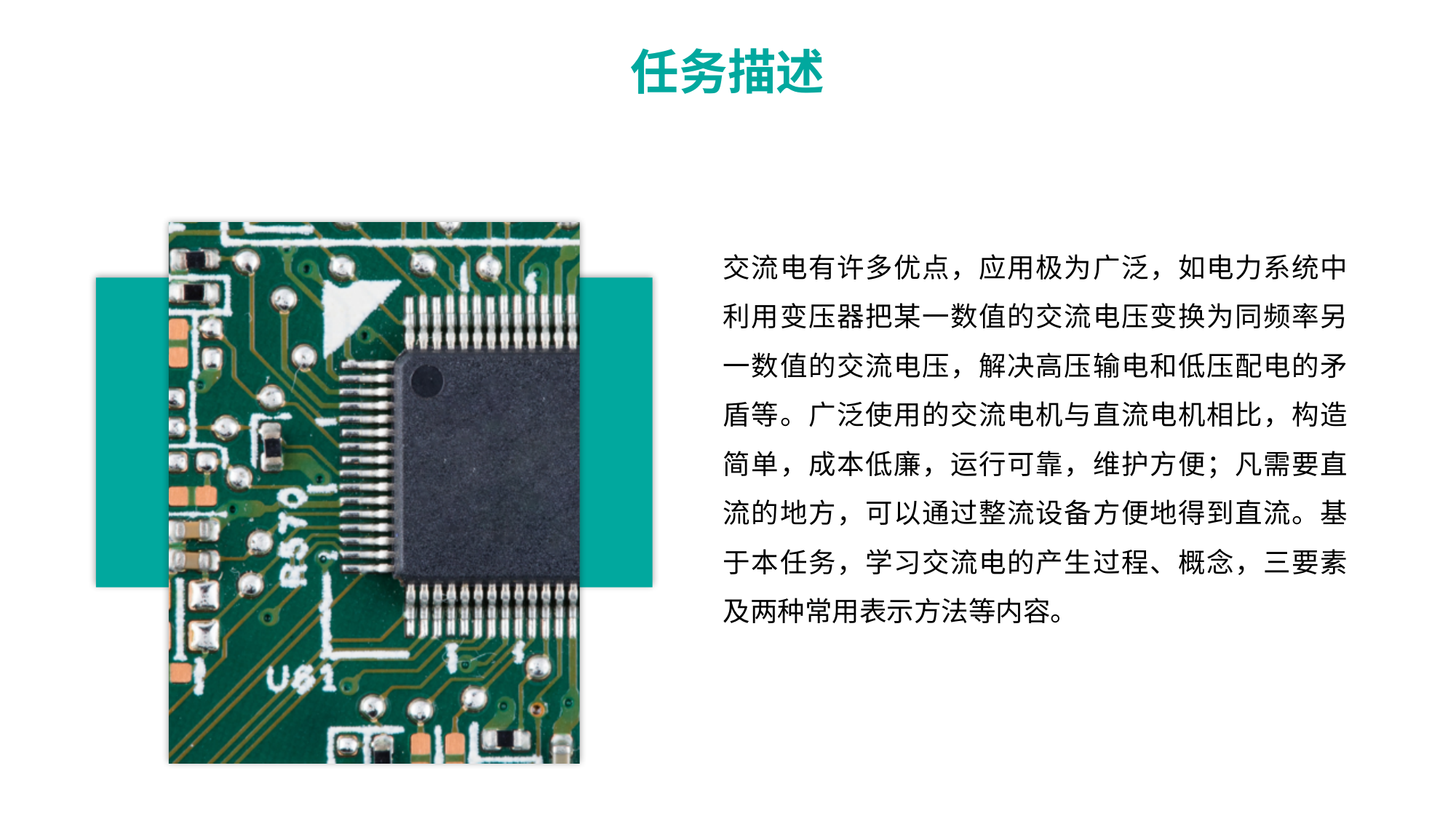

任务描述

交流电有许多优点，应用极为广泛，如电力系统中利用变压器把某一数值的交流电压变换为同频率另一数值的交流电压，解决高压输电和低压配电的矛盾等。广泛使用的交流电机与直流电机相比，构造简单，成本低廉，运行可靠，维护方便；凡需要直流的地方，可以通过整流设备方便地得到直流。基于本任务，学习交流电的产生过程、概念，三要素及两种常用表示方法等内容。